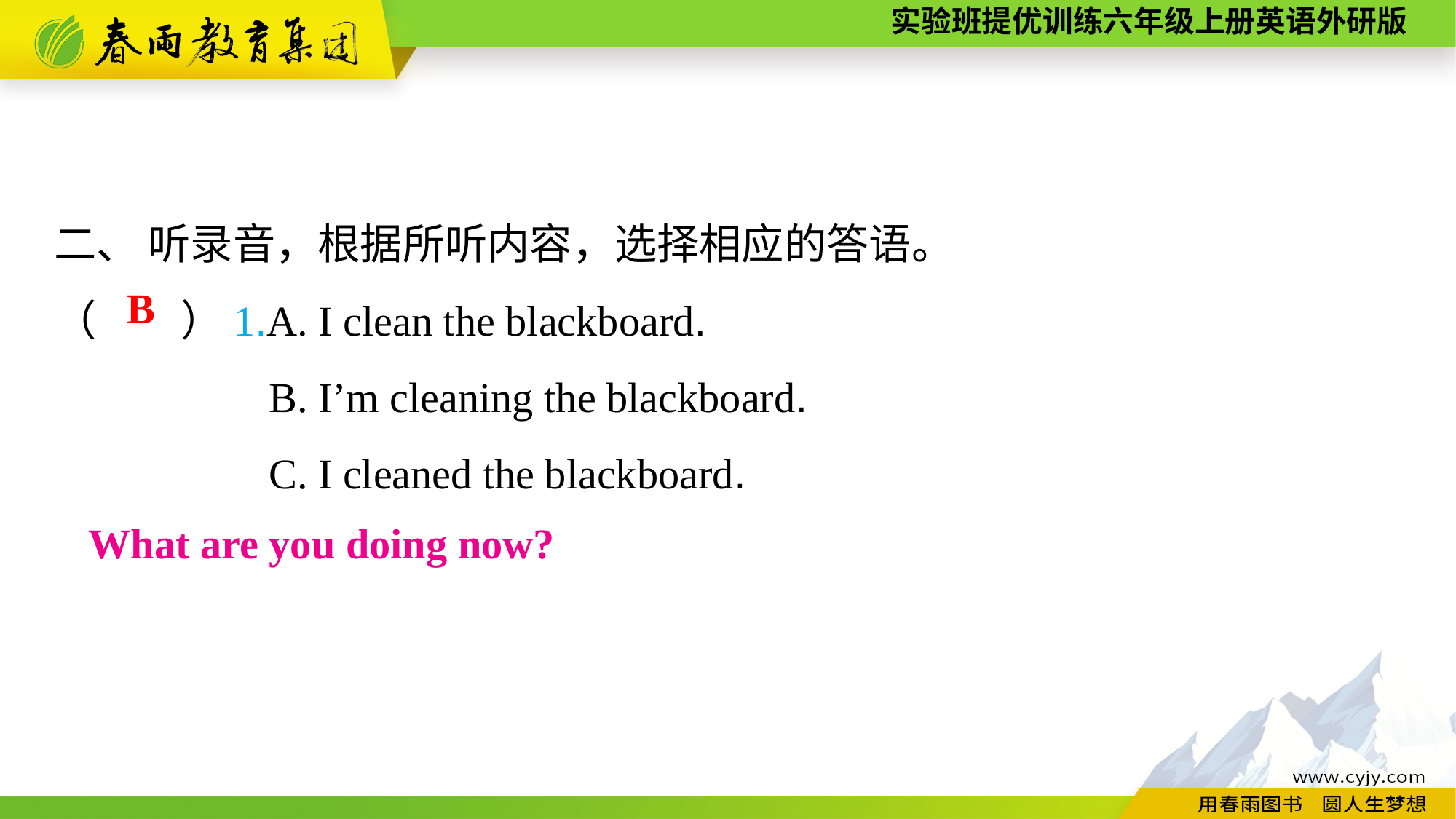

二、 听录音，根据所听内容，选择相应的答语。
（　　）1.A. I clean the blackboard.
B. I’m cleaning the blackboard.
C. I cleaned the blackboard.
B
What are you doing now?